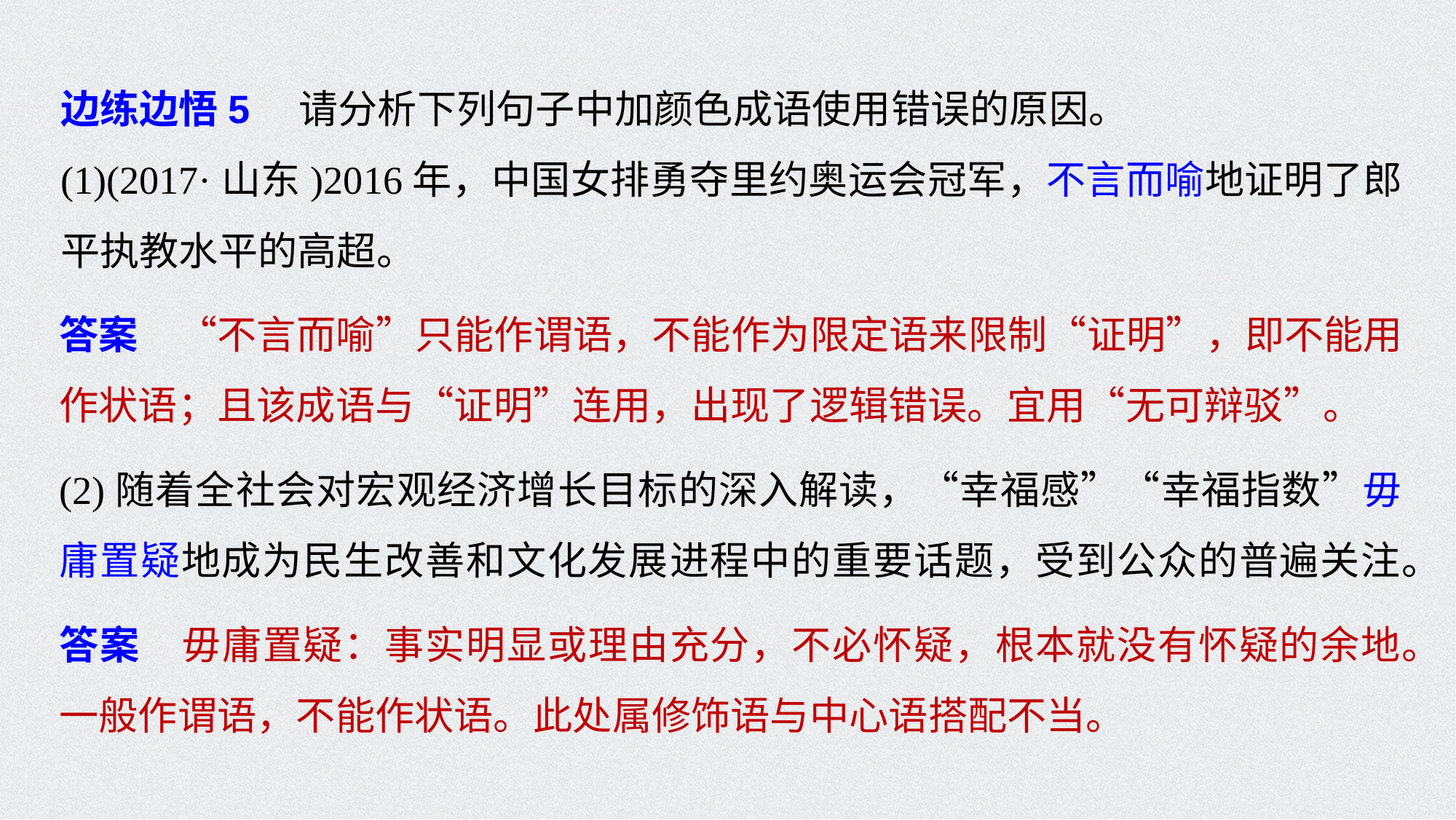

边练边悟5　请分析下列句子中加颜色成语使用错误的原因。
(1)(2017·山东)2016年，中国女排勇夺里约奥运会冠军，不言而喻地证明了郎平执教水平的高超。
答案　“不言而喻”只能作谓语，不能作为限定语来限制“证明”，即不能用作状语；且该成语与“证明”连用，出现了逻辑错误。宜用“无可辩驳”。
(2)随着全社会对宏观经济增长目标的深入解读，“幸福感”“幸福指数”毋庸置疑地成为民生改善和文化发展进程中的重要话题，受到公众的普遍关注。
答案　毋庸置疑：事实明显或理由充分，不必怀疑，根本就没有怀疑的余地。一般作谓语，不能作状语。此处属修饰语与中心语搭配不当。